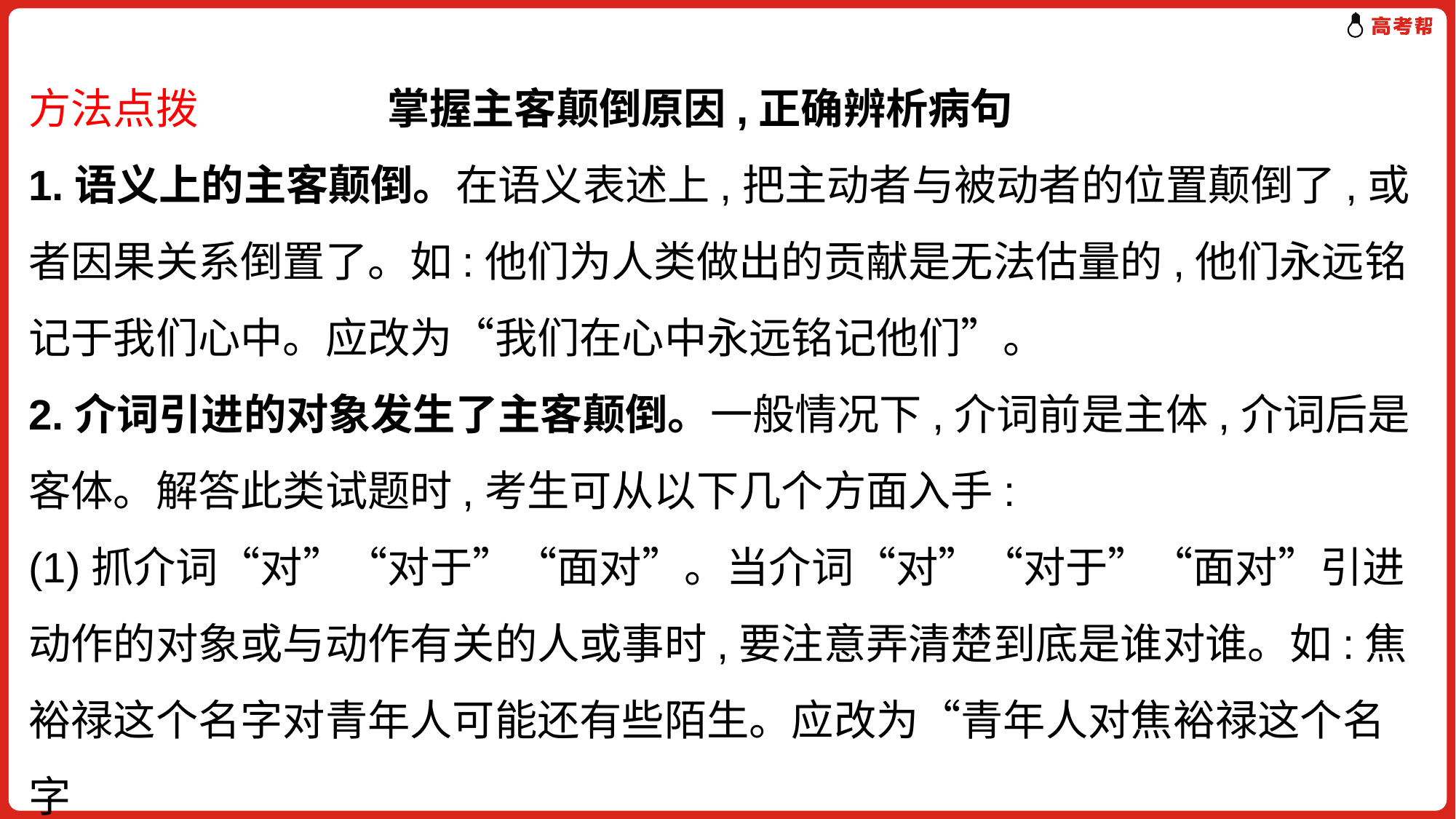

方法点拨                    掌握主客颠倒原因,正确辨析病句
1.语义上的主客颠倒。在语义表述上,把主动者与被动者的位置颠倒了,或者因果关系倒置了。如:他们为人类做出的贡献是无法估量的,他们永远铭记于我们心中。应改为“我们在心中永远铭记他们”。
2.介词引进的对象发生了主客颠倒。一般情况下,介词前是主体,介词后是客体。解答此类试题时,考生可从以下几个方面入手:
(1)抓介词“对”“对于”“面对”。当介词“对”“对于”“面对”引进动作的对象或与动作有关的人或事时,要注意弄清楚到底是谁对谁。如:焦裕禄这个名字对青年人可能还有些陌生。应改为“青年人对焦裕禄这个名字